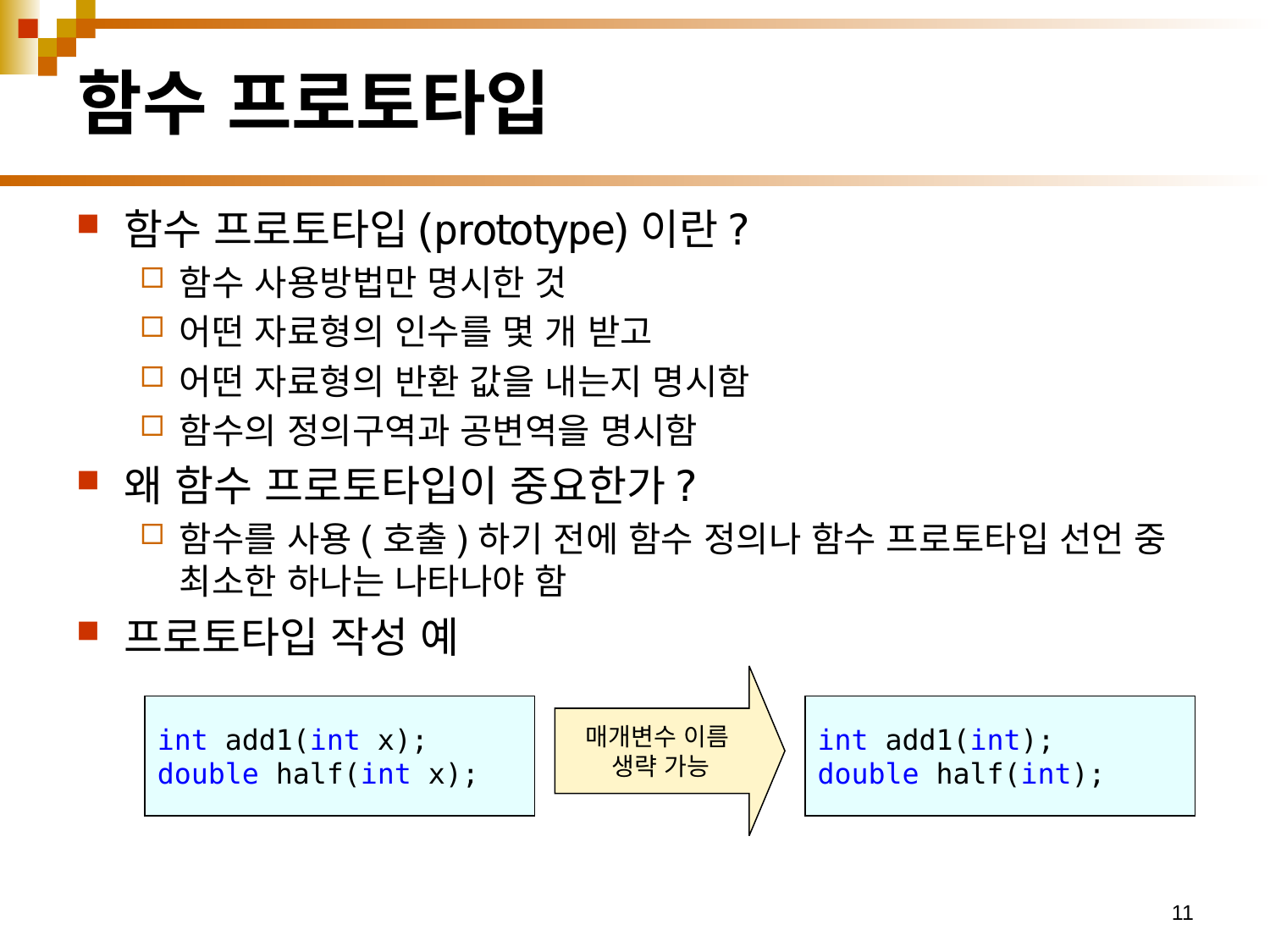

# 함수 프로토타입
함수 프로토타입(prototype)이란?
함수 사용방법만 명시한 것
어떤 자료형의 인수를 몇 개 받고
어떤 자료형의 반환 값을 내는지 명시함
함수의 정의구역과 공변역을 명시함
왜 함수 프로토타입이 중요한가?
함수를 사용(호출)하기 전에 함수 정의나 함수 프로토타입 선언 중 최소한 하나는 나타나야 함
프로토타입 작성 예
매개변수 이름
생략 가능
int add1(int x);
double half(int x);
int add1(int);
double half(int);
11